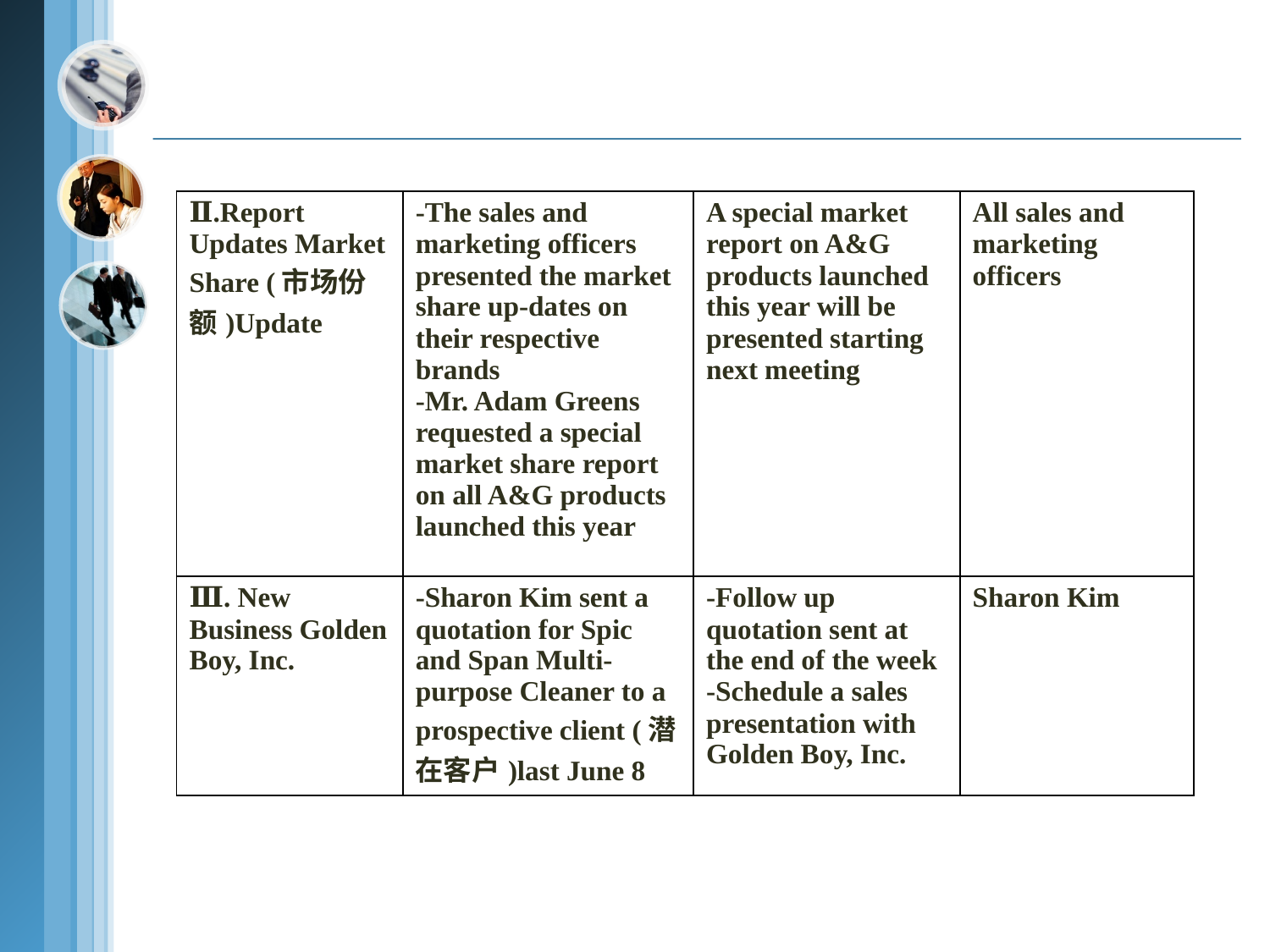

| Ⅱ.Report Updates Market Share (市场份额)Update | -The sales and marketing officers presented the market share up-dates on their respective brands -Mr. Adam Greens requested a special market share report on all A&G products launched this year | A special market report on A&G products launched this year will be presented starting next meeting | All sales and marketing officers |
| --- | --- | --- | --- |
| Ⅲ. New Business Golden Boy, Inc. | -Sharon Kim sent a quotation for Spic and Span Multi-purpose Cleaner to a prospective client (潜在客户)last June 8 | -Follow up quotation sent at the end of the week -Schedule a sales presentation with Golden Boy, Inc. | Sharon Kim |